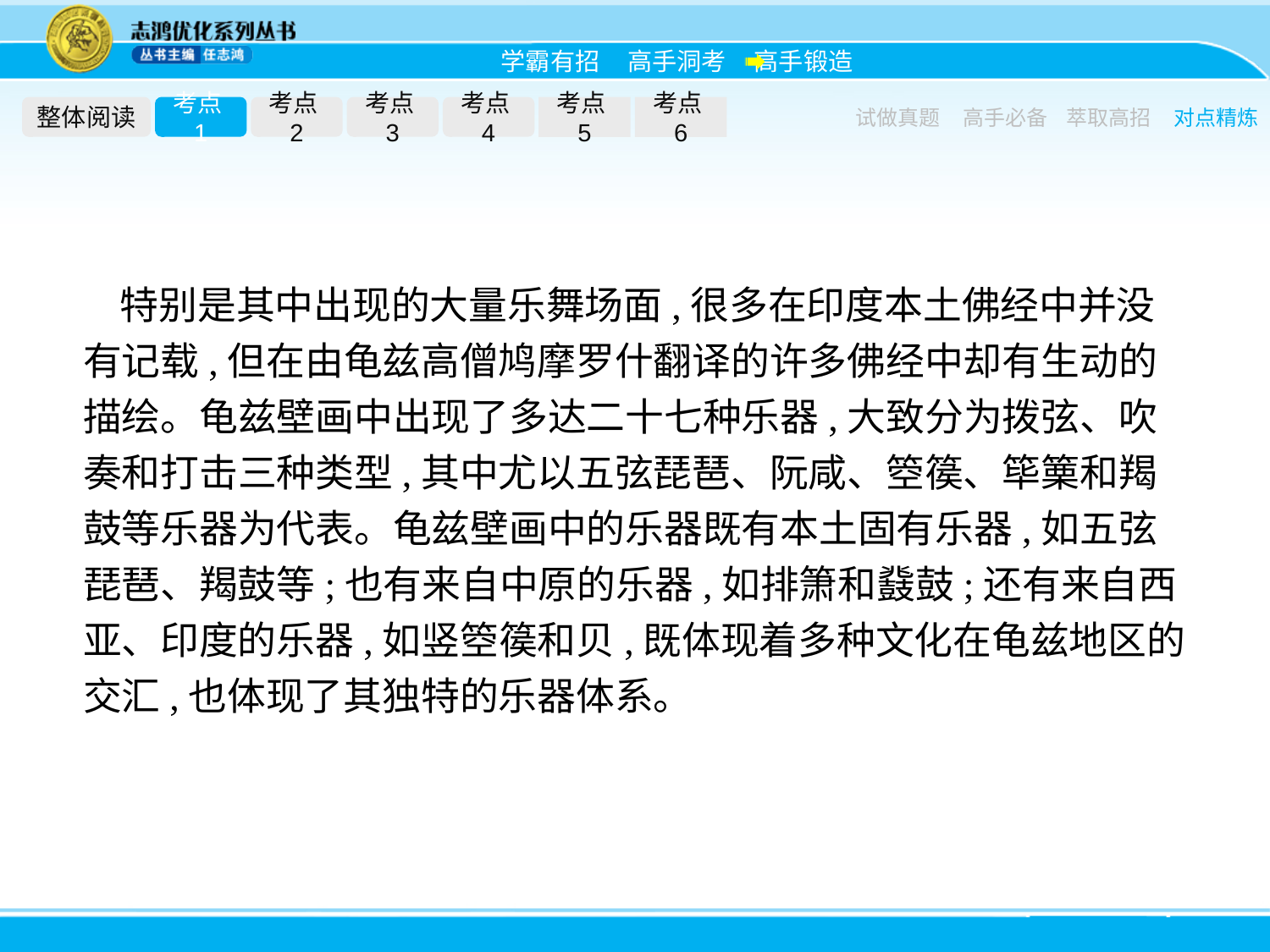

整体阅读
考点1
考点2
考点3
考点4
考点5
考点6
试做真题
高手必备
萃取高招
对点精炼
特别是其中出现的大量乐舞场面,很多在印度本土佛经中并没有记载,但在由龟兹高僧鸠摩罗什翻译的许多佛经中却有生动的描绘。龟兹壁画中出现了多达二十七种乐器,大致分为拨弦、吹奏和打击三种类型,其中尤以五弦琵琶、阮咸、箜篌、筚篥和羯鼓等乐器为代表。龟兹壁画中的乐器既有本土固有乐器,如五弦琵琶、羯鼓等;也有来自中原的乐器,如排箫和鼗鼓;还有来自西亚、印度的乐器,如竖箜篌和贝,既体现着多种文化在龟兹地区的交汇,也体现了其独特的乐器体系。